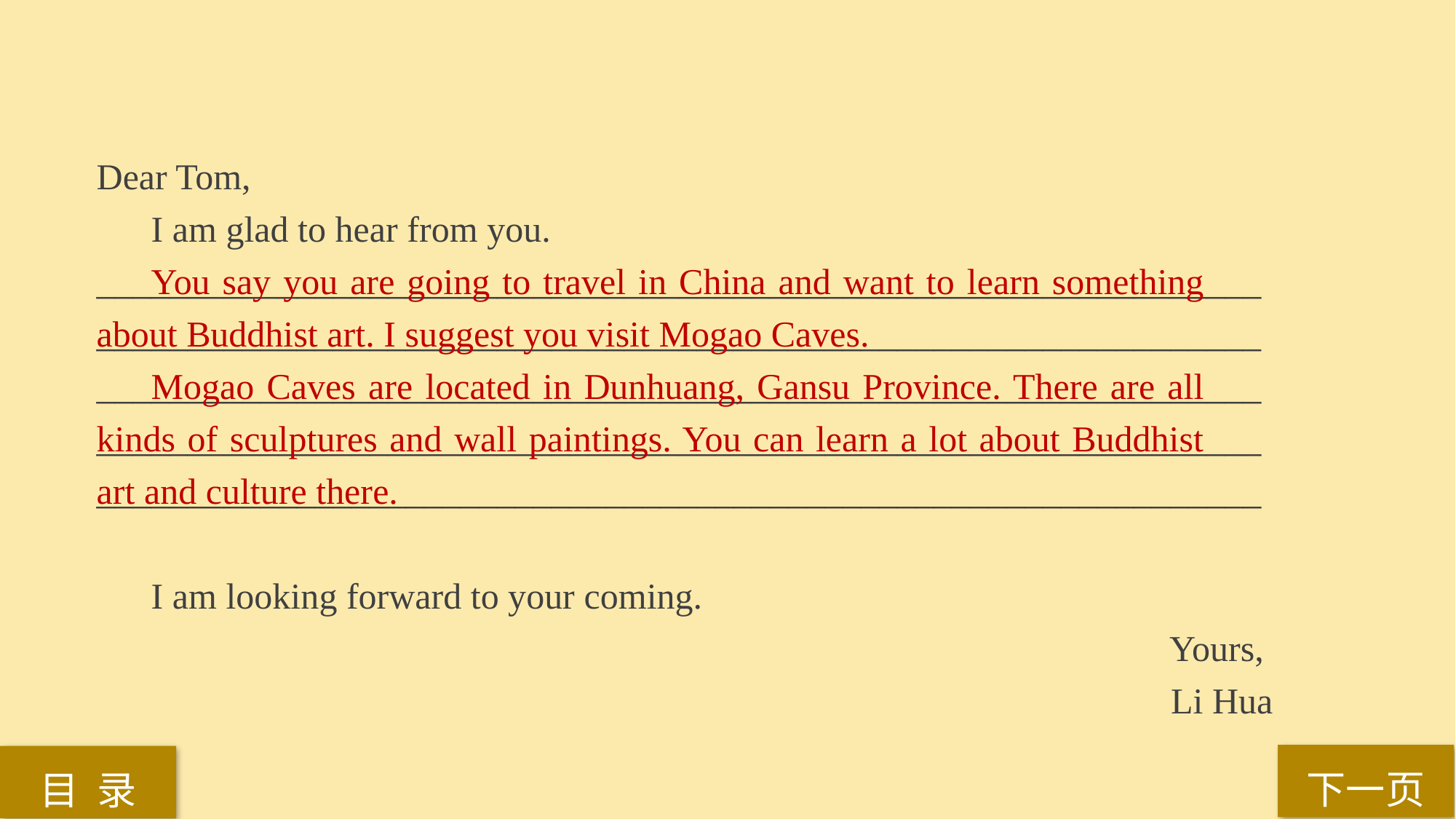

Dear Tom,
I am glad to hear from you.
________________________________________________________________________________________________________________________________
________________________________________________________________________________________________________________________________
________________________________________________________________
      I am looking forward to your coming.
Yours,
Li Hua
You say you are going to travel in China and want to learn something about Buddhist art. I suggest you visit Mogao Caves.
Mogao Caves are located in Dunhuang, Gansu Province. There are all kinds of sculptures and wall paintings. You can learn a lot about Buddhist art and culture there.
下一页